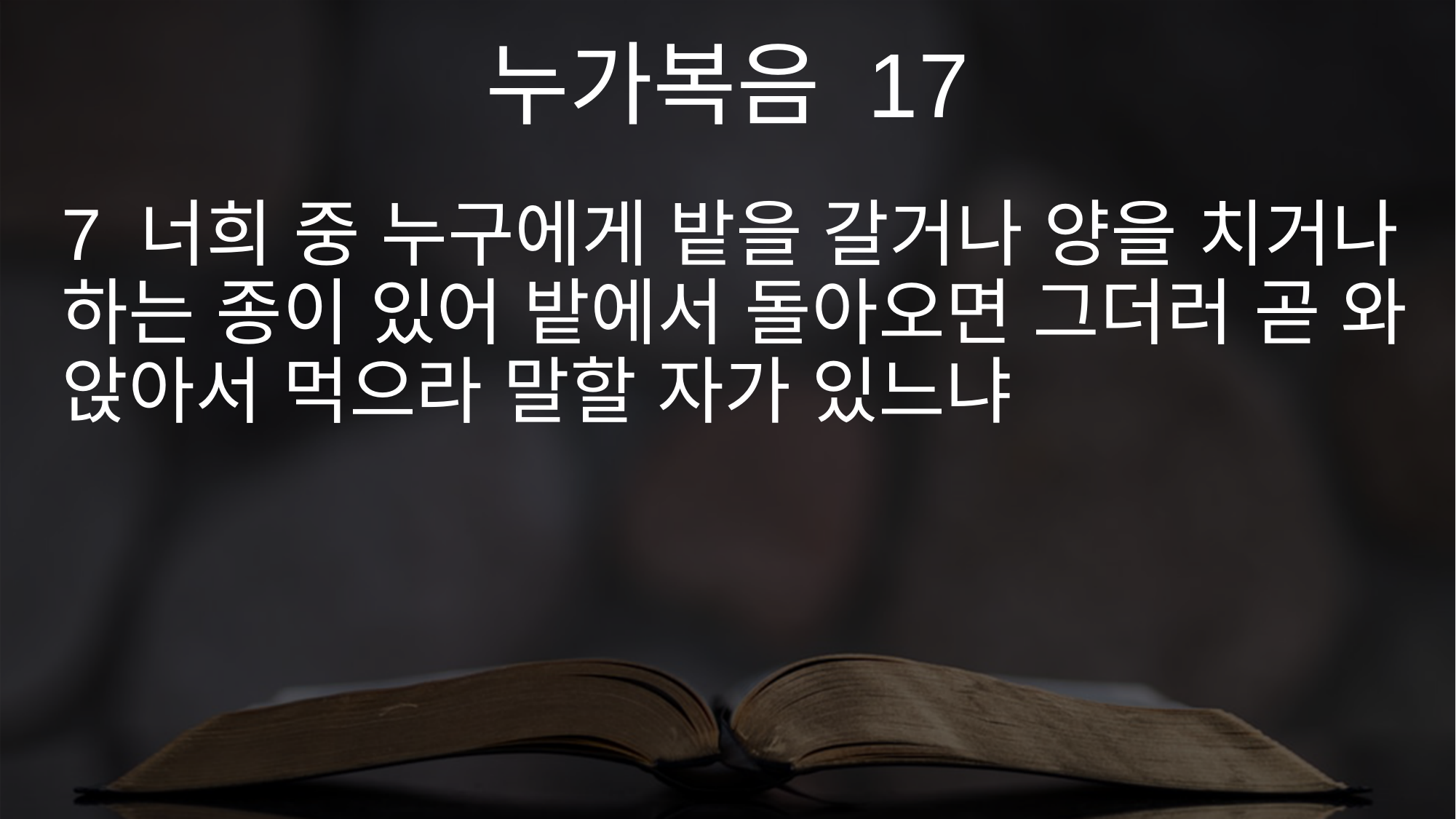

누가복음 17
7 너희 중 누구에게 밭을 갈거나 양을 치거나 하는 종이 있어 밭에서 돌아오면 그더러 곧 와 앉아서 먹으라 말할 자가 있느냐